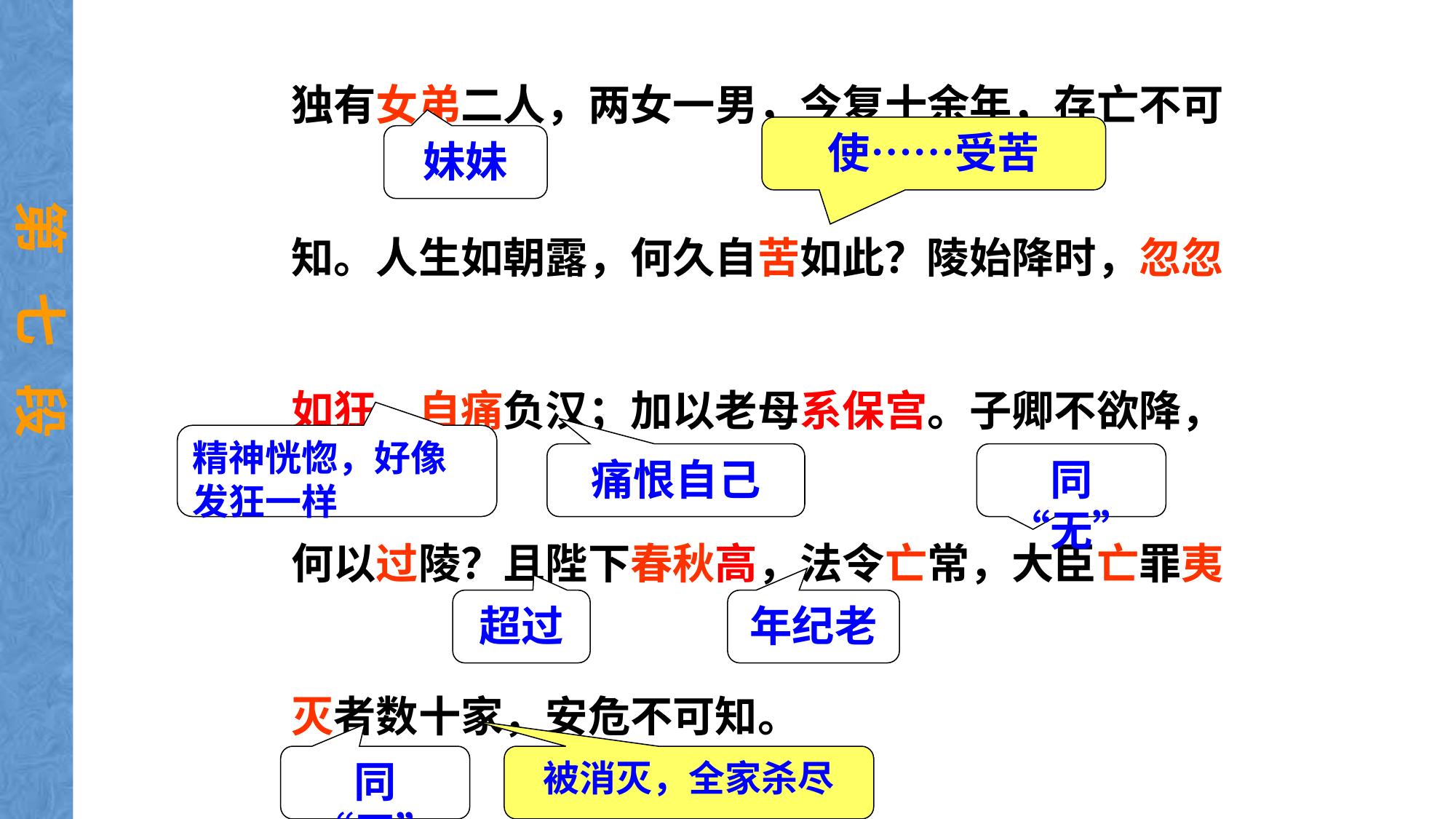

独有女弟二人，两女一男，今复十余年，存亡不可知。人生如朝露，何久自苦如此？陵始降时，忽忽如狂，自痛负汉；加以老母系保宫。子卿不欲降，何以过陵？且陛下春秋高，法令亡常，大臣亡罪夷灭者数十家，安危不可知。
使……受苦
妹妹
第   七   段
精神恍惚，好像发狂一样
痛恨自己
同“无”
超过
年纪老
同“无”
被消灭，全家杀尽